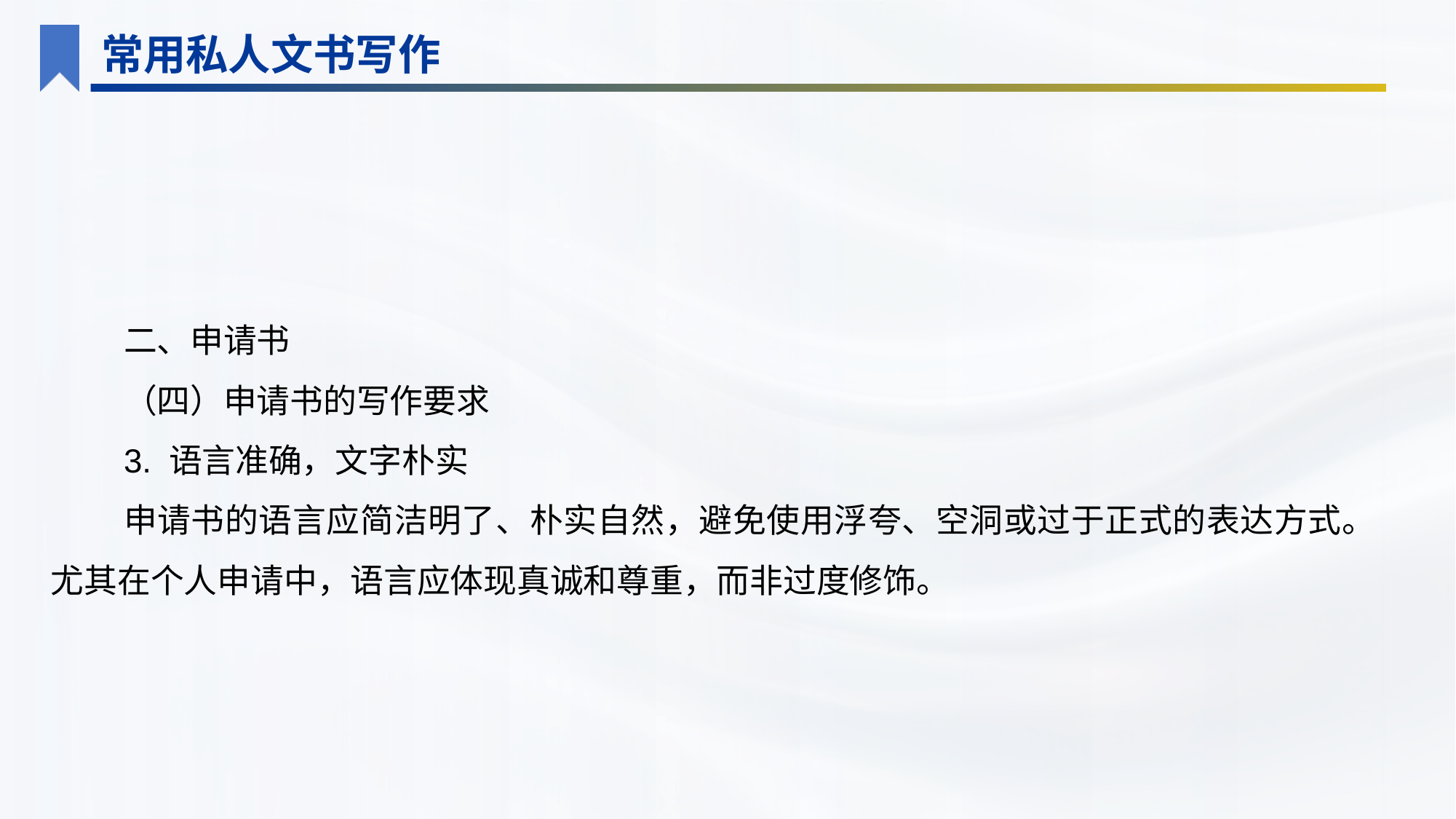

常用私人文书写作
二、申请书
（四）申请书的写作要求
3. 语言准确，文字朴实
申请书的语言应简洁明了、朴实自然，避免使用浮夸、空洞或过于正式的表达方式。尤其在个人申请中，语言应体现真诚和尊重，而非过度修饰。